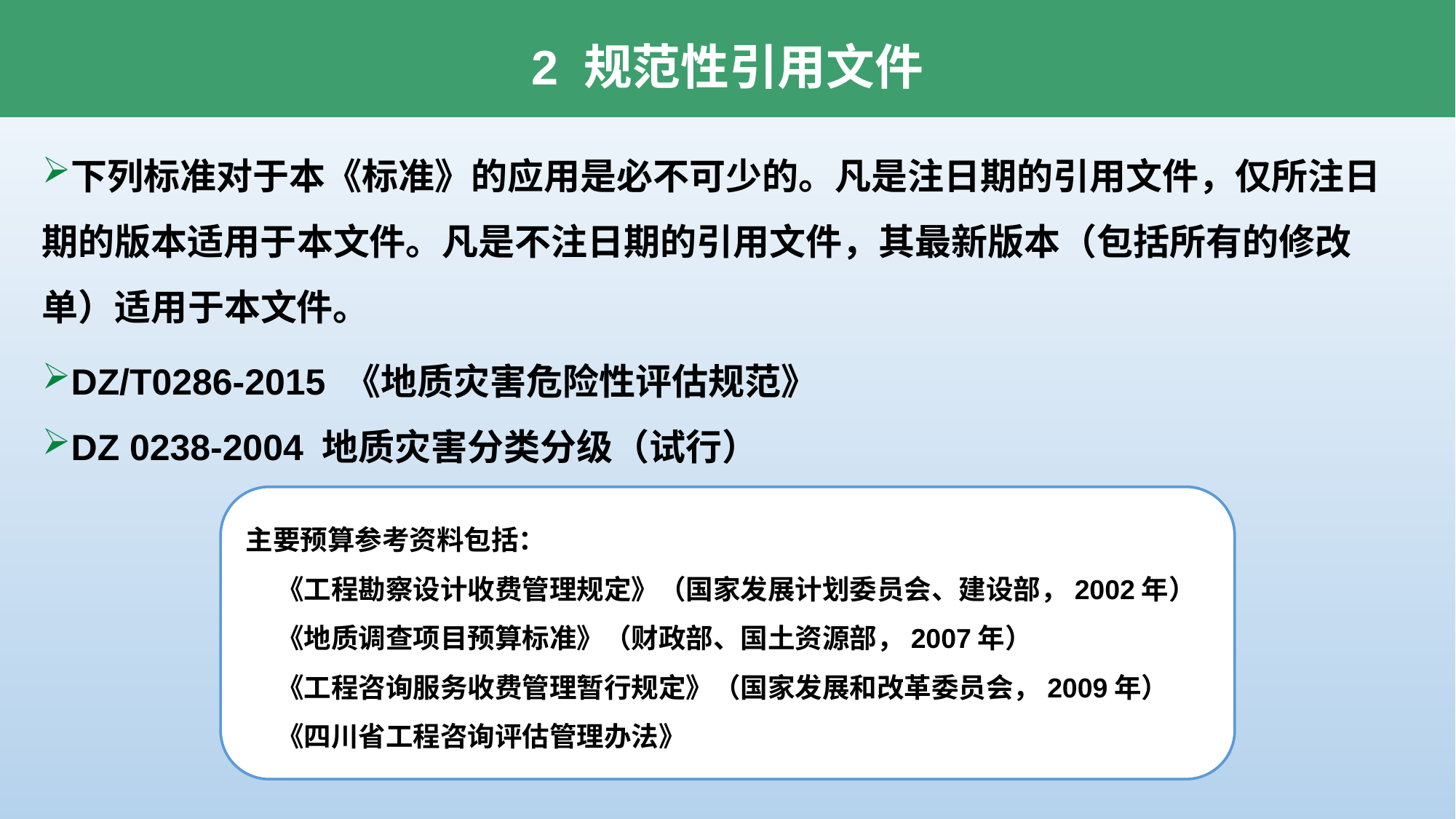

2 规范性引用文件

下列标准对于本《标准》的应用是必不可少的。凡是注日期的引用文件，仅所注日期的版本适用于本文件。凡是不注日期的引用文件，其最新版本（包括所有的修改单）适用于本文件。
DZ/T0286-2015 《地质灾害危险性评估规范》
DZ 0238-2004 地质灾害分类分级（试行）
主要预算参考资料包括：
    《工程勘察设计收费管理规定》（国家发展计划委员会、建设部，2002年）
    《地质调查项目预算标准》（财政部、国土资源部，2007年）
    《工程咨询服务收费管理暂行规定》（国家发展和改革委员会，2009年）
    《四川省工程咨询评估管理办法》